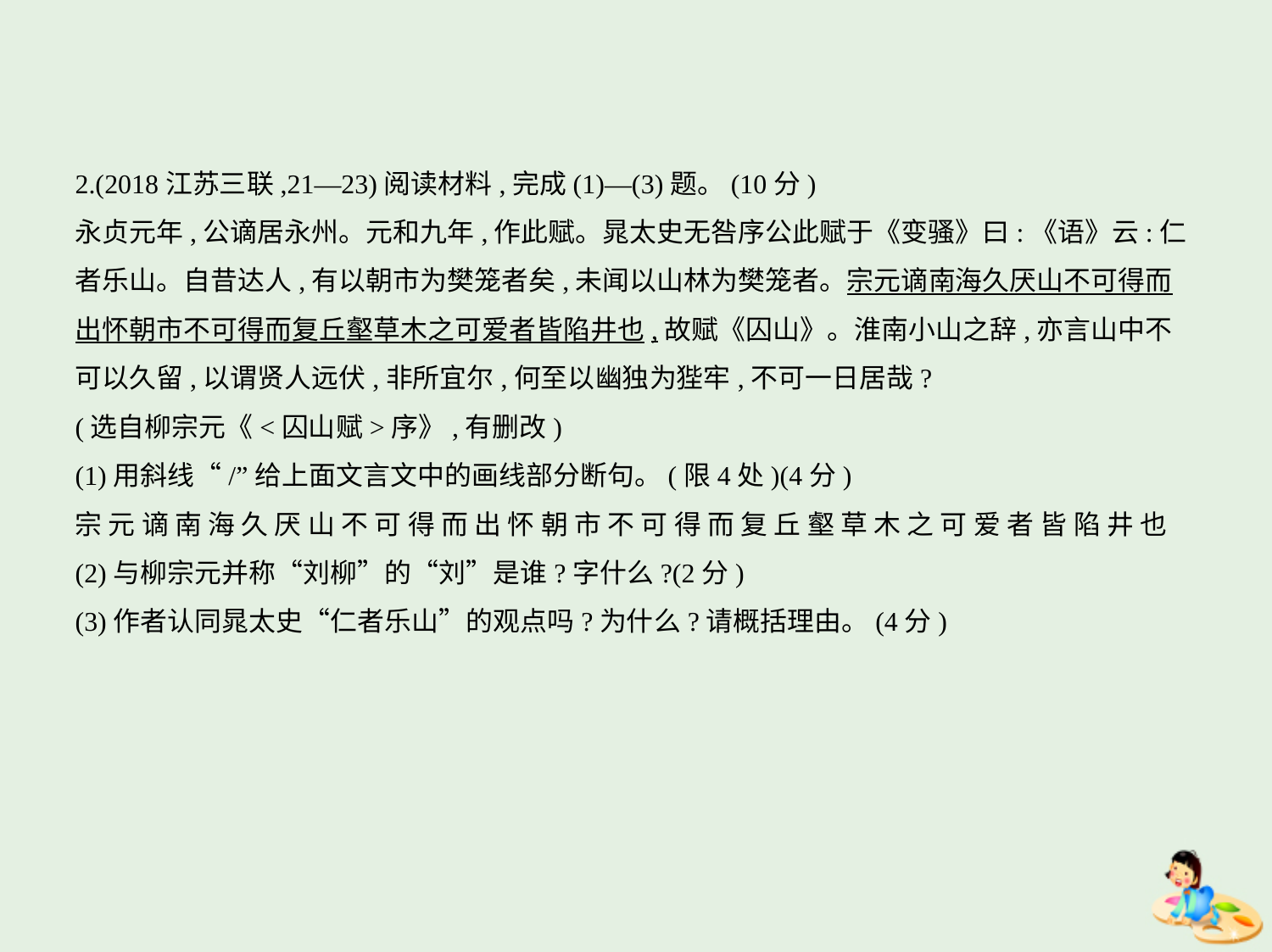

2.(2018江苏三联,21—23)阅读材料,完成(1)—(3)题。(10分)
永贞元年,公谪居永州。元和九年,作此赋。晁太史无咎序公此赋于《变骚》曰:《语》云:仁
者乐山。自昔达人,有以朝市为樊笼者矣,未闻以山林为樊笼者。宗元谪南海久厌山不可得而
出怀朝市不可得而复丘壑草木之可爱者皆陷井也,故赋《囚山》。淮南小山之辞,亦言山中不
可以久留,以谓贤人远伏,非所宜尔,何至以幽独为狴牢,不可一日居哉?
(选自柳宗元《<囚山赋>序》,有删改)
(1)用斜线“/”给上面文言文中的画线部分断句。(限4处)(4分)
宗 元 谪 南 海 久 厌 山 不 可 得 而 出 怀 朝 市 不 可 得 而 复 丘 壑 草 木 之 可 爱 者 皆 陷 井 也
(2)与柳宗元并称“刘柳”的“刘”是谁?字什么?(2分)
(3)作者认同晁太史“仁者乐山”的观点吗?为什么?请概括理由。(4分)